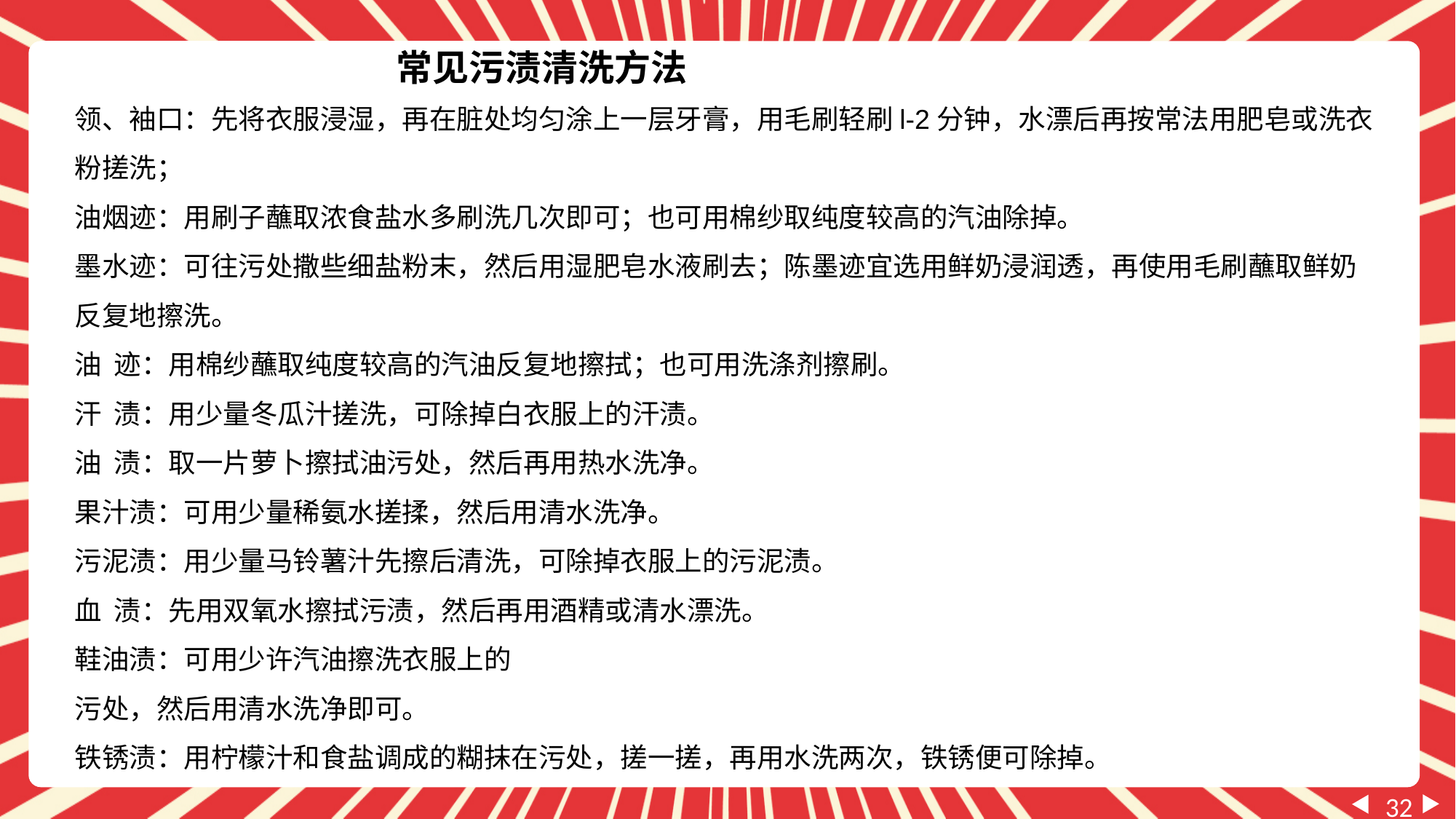

常见污渍清洗方法
领、袖口：先将衣服浸湿，再在脏处均匀涂上一层牙膏，用毛刷轻刷l-2分钟，水漂后再按常法用肥皂或洗衣粉搓洗；
油烟迹：用刷子蘸取浓食盐水多刷洗几次即可；也可用棉纱取纯度较高的汽油除掉。
墨水迹：可往污处撒些细盐粉末，然后用湿肥皂水液刷去；陈墨迹宜选用鲜奶浸润透，再使用毛刷蘸取鲜奶反复地擦洗。
油  迹：用棉纱蘸取纯度较高的汽油反复地擦拭；也可用洗涤剂擦刷。
汗  渍：用少量冬瓜汁搓洗，可除掉白衣服上的汗渍。
油  渍：取一片萝卜擦拭油污处，然后再用热水洗净。
果汁渍：可用少量稀氨水搓揉，然后用清水洗净。
污泥渍：用少量马铃薯汁先擦后清洗，可除掉衣服上的污泥渍。
血  渍：先用双氧水擦拭污渍，然后再用酒精或清水漂洗。
鞋油渍：可用少许汽油擦洗衣服上的
污处，然后用清水洗净即可。
铁锈渍：用柠檬汁和食盐调成的糊抹在污处，搓一搓，再用水洗两次，铁锈便可除掉。